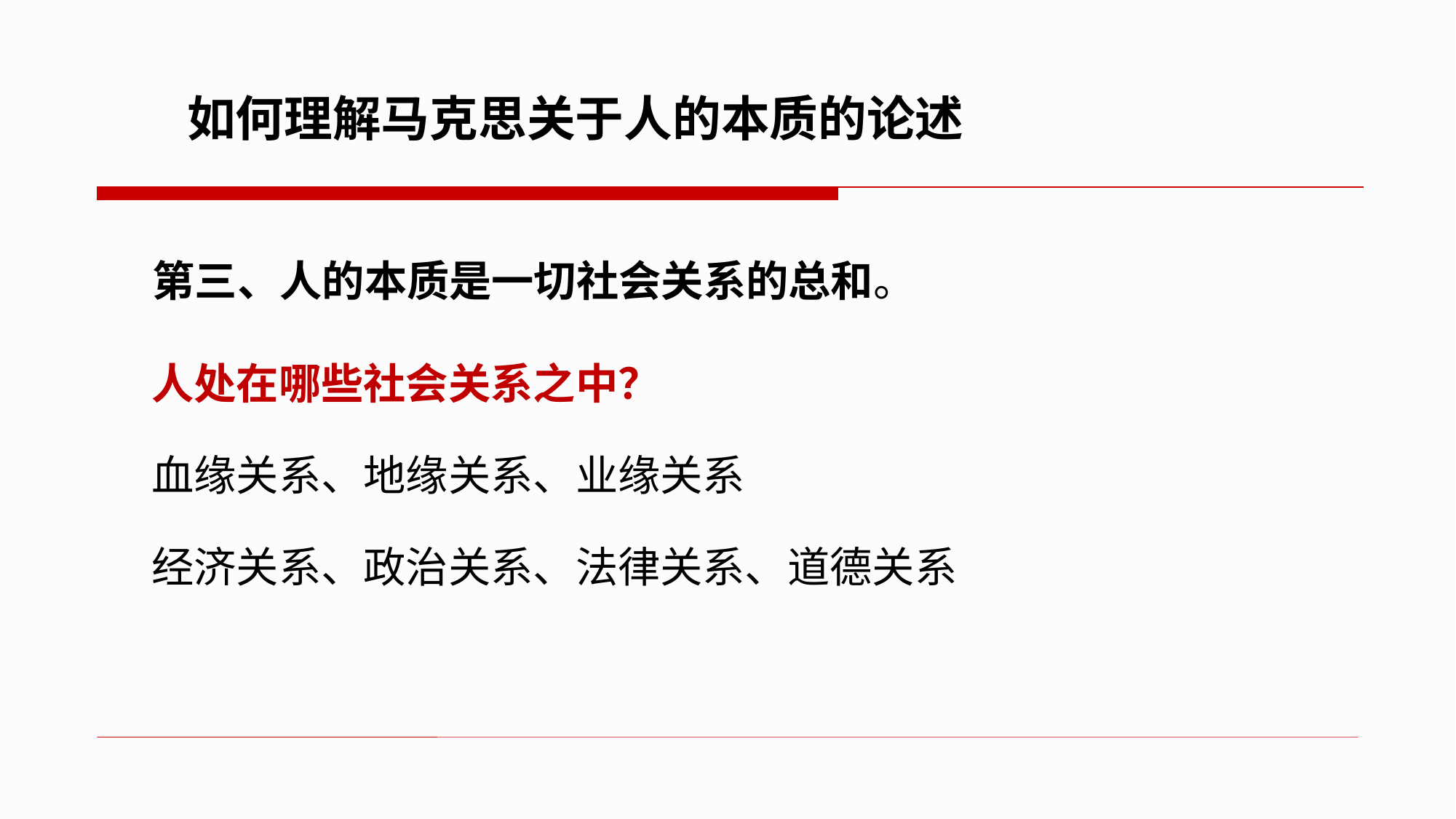

如何理解马克思关于人的本质的论述
第三、人的本质是一切社会关系的总和。

人处在哪些社会关系之中？
血缘关系、地缘关系、业缘关系
经济关系、政治关系、法律关系、道德关系